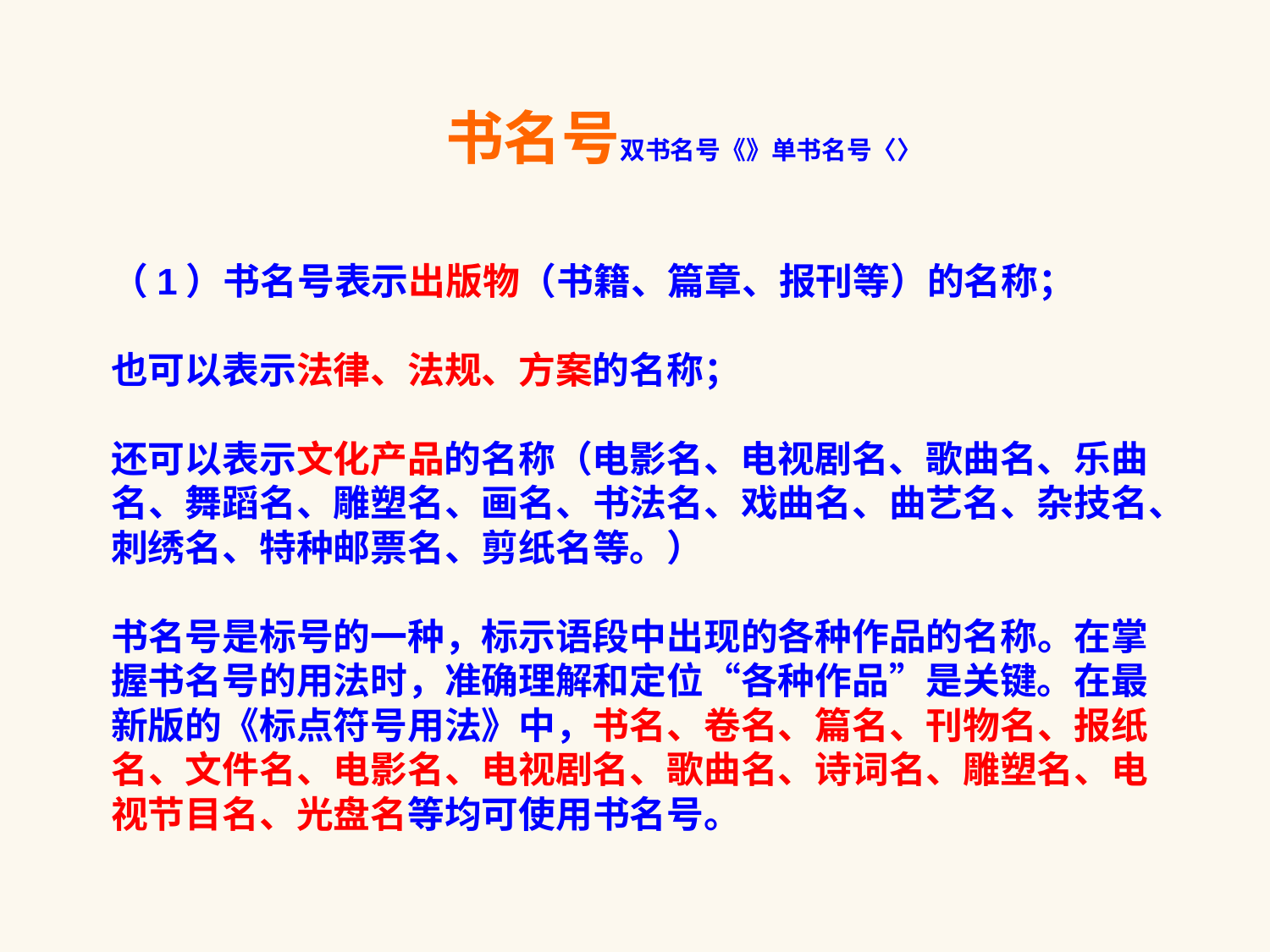

书名号双书名号《》单书名号〈〉
（1）书名号表示出版物（书籍、篇章、报刊等）的名称；

也可以表示法律、法规、方案的名称；

还可以表示文化产品的名称（电影名、电视剧名、歌曲名、乐曲名、舞蹈名、雕塑名、画名、书法名、戏曲名、曲艺名、杂技名、刺绣名、特种邮票名、剪纸名等。）

书名号是标号的一种，标示语段中出现的各种作品的名称。在掌握书名号的用法时，准确理解和定位“各种作品”是关键。在最新版的《标点符号用法》中，书名、卷名、篇名、刊物名、报纸名、文件名、电影名、电视剧名、歌曲名、诗词名、雕塑名、电视节目名、光盘名等均可使用书名号。